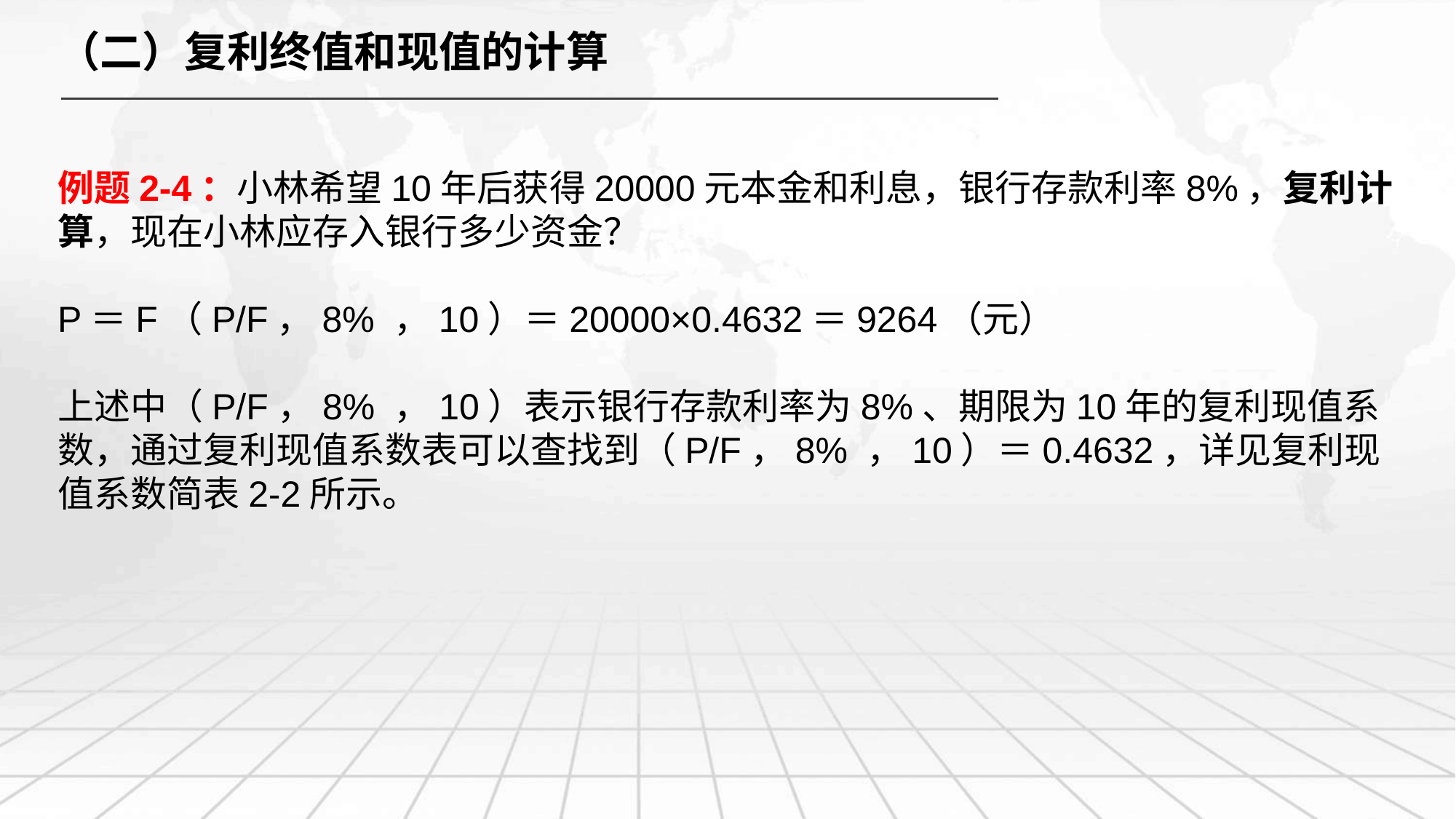

（二）复利终值和现值的计算
例题2-4：小林希望10年后获得20000元本金和利息，银行存款利率8%，复利计算，现在小林应存入银行多少资金？

P＝F（P/F，8% ，10）＝20000×0.4632＝9264（元）

上述中（P/F，8% ，10）表示银行存款利率为8%、期限为10年的复利现值系数，通过复利现值系数表可以查找到（P/F，8% ，10）＝0.4632，详见复利现值系数简表2-2所示。